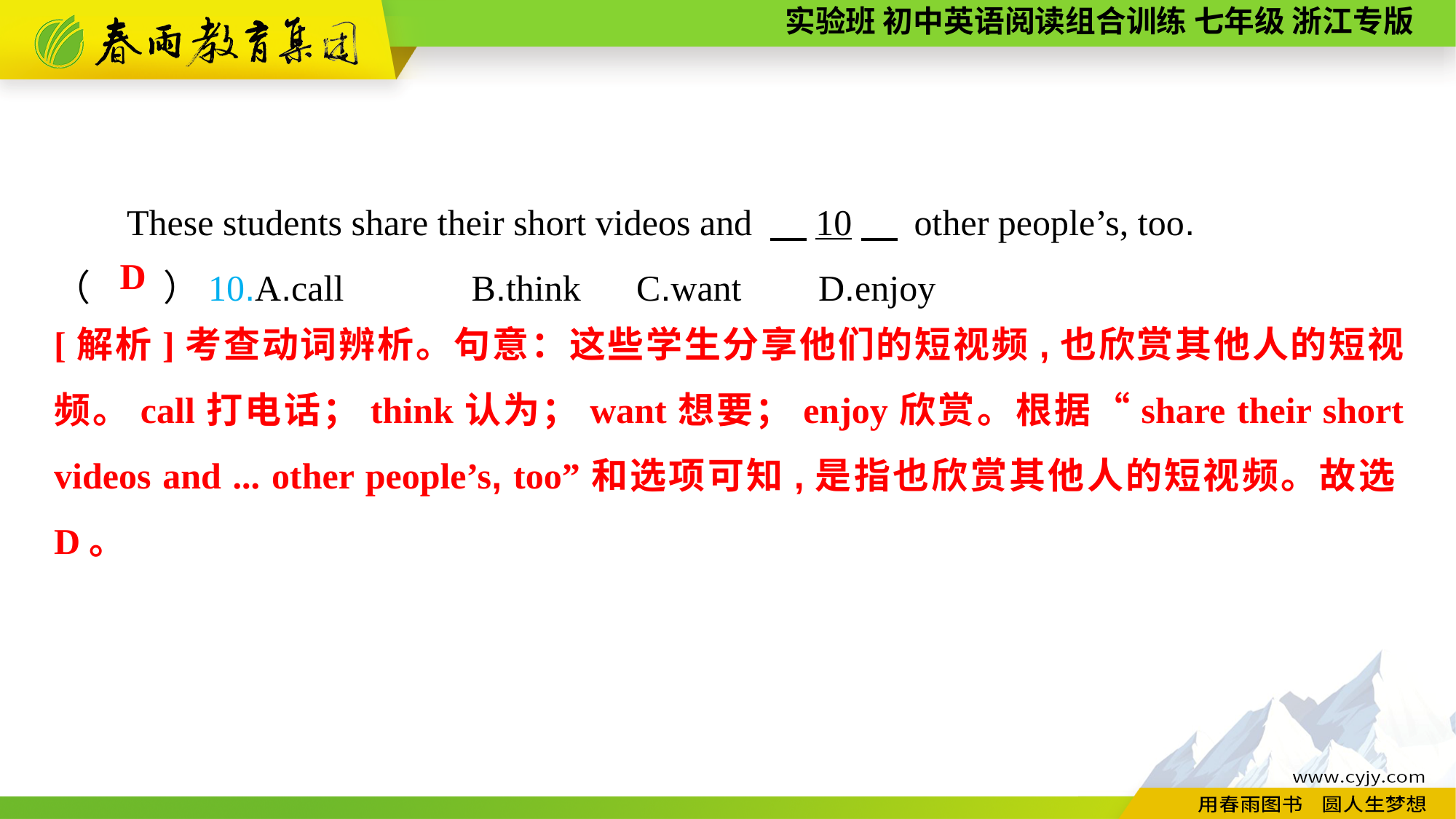

These students share their short videos and 　10　 other people’s, too.
（　　）10.A.call              B.think	    C.want     	D.enjoy
D
[解析]考查动词辨析。句意：这些学生分享他们的短视频,也欣赏其他人的短视频。call打电话；think认为；want想要；enjoy欣赏。根据“share their short videos and ... other people’s, too”和选项可知,是指也欣赏其他人的短视频。故选D。